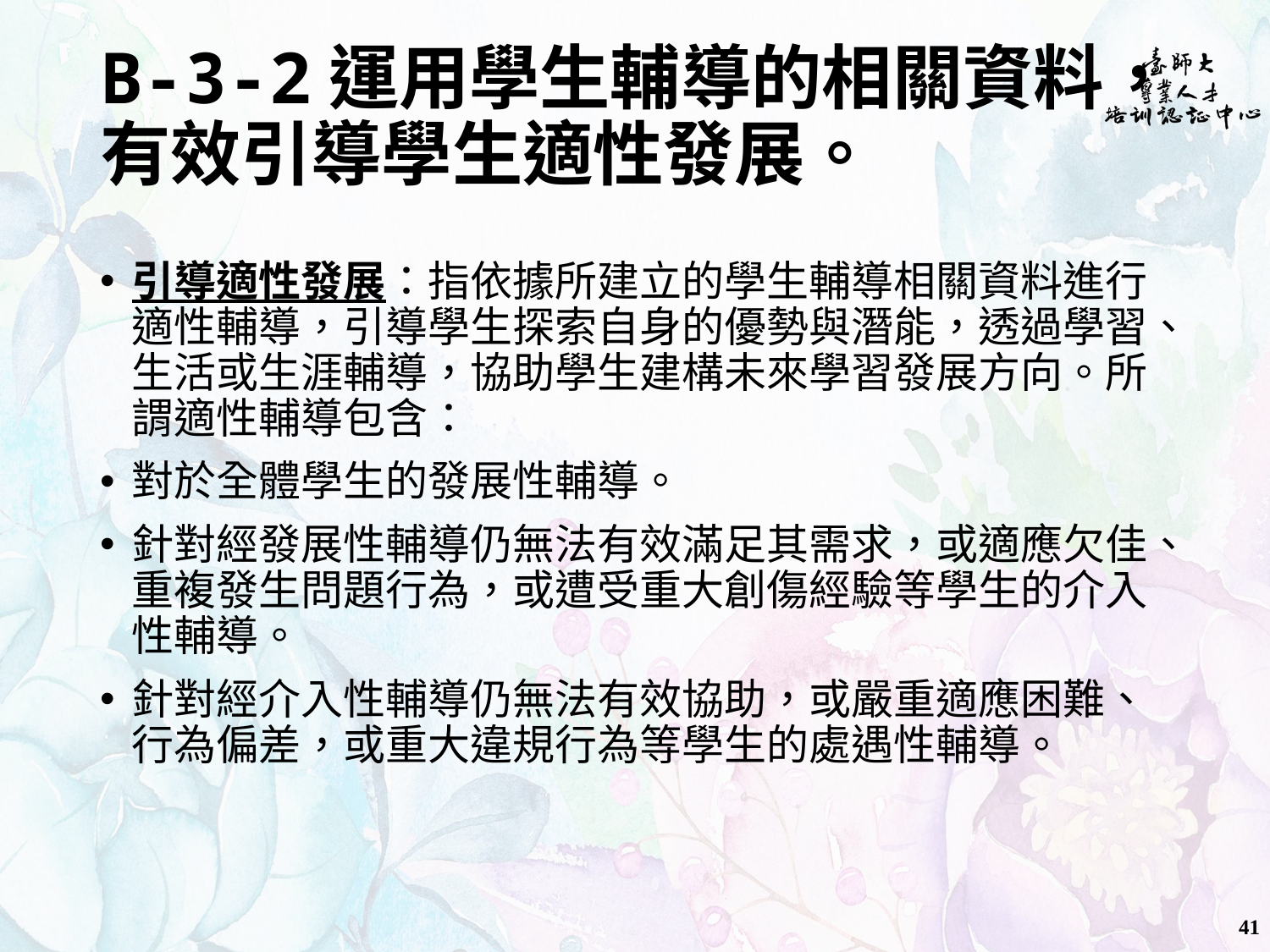

# B-3-2運用學生輔導的相關資料，有效引導學生適性發展。
引導適性發展：指依據所建立的學生輔導相關資料進行適性輔導，引導學生探索自身的優勢與潛能，透過學習、生活或生涯輔導，協助學生建構未來學習發展方向。所謂適性輔導包含：
對於全體學生的發展性輔導。
針對經發展性輔導仍無法有效滿足其需求，或適應欠佳、重複發生問題行為，或遭受重大創傷經驗等學生的介入性輔導。
針對經介入性輔導仍無法有效協助，或嚴重適應困難、行為偏差，或重大違規行為等學生的處遇性輔導。
41